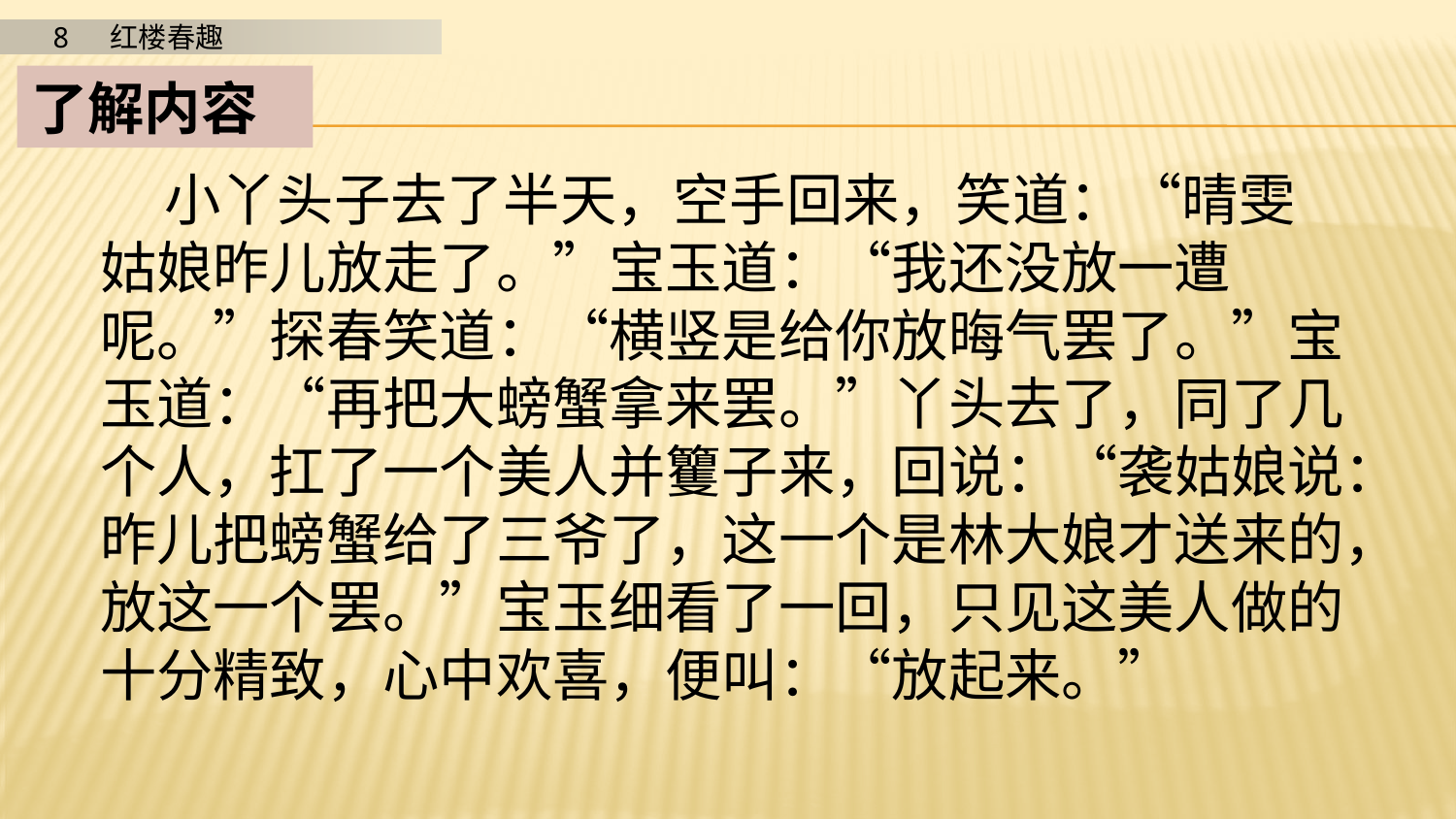

了解内容
    小丫头子去了半天，空手回来，笑道：“晴雯姑娘昨儿放走了。”宝玉道：“我还没放一遭呢。”探春笑道：“横竖是给你放晦气罢了。”宝玉道：“再把大螃蟹拿来罢。”丫头去了，同了几个人，扛了一个美人并籰子来，回说：“袭姑娘说：昨儿把螃蟹给了三爷了，这一个是林大娘才送来的，放这一个罢。”宝玉细看了一回，只见这美人做的十分精致，心中欢喜，便叫：“放起来。”